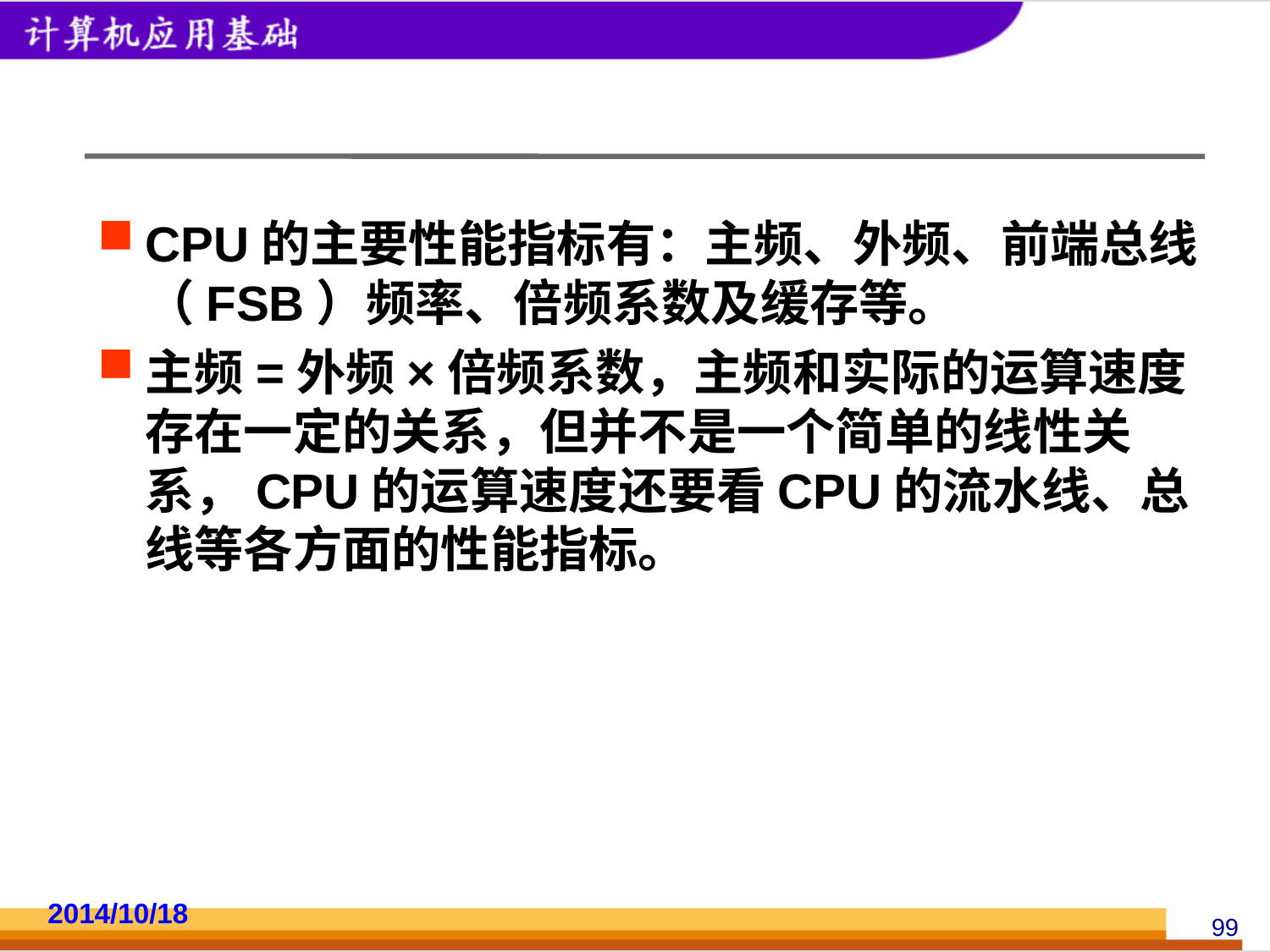

#
CPU的主要性能指标有：主频、外频、前端总线（FSB）频率、倍频系数及缓存等。
主频=外频×倍频系数，主频和实际的运算速度存在一定的关系，但并不是一个简单的线性关系，CPU的运算速度还要看CPU的流水线、总线等各方面的性能指标。
2014/10/18